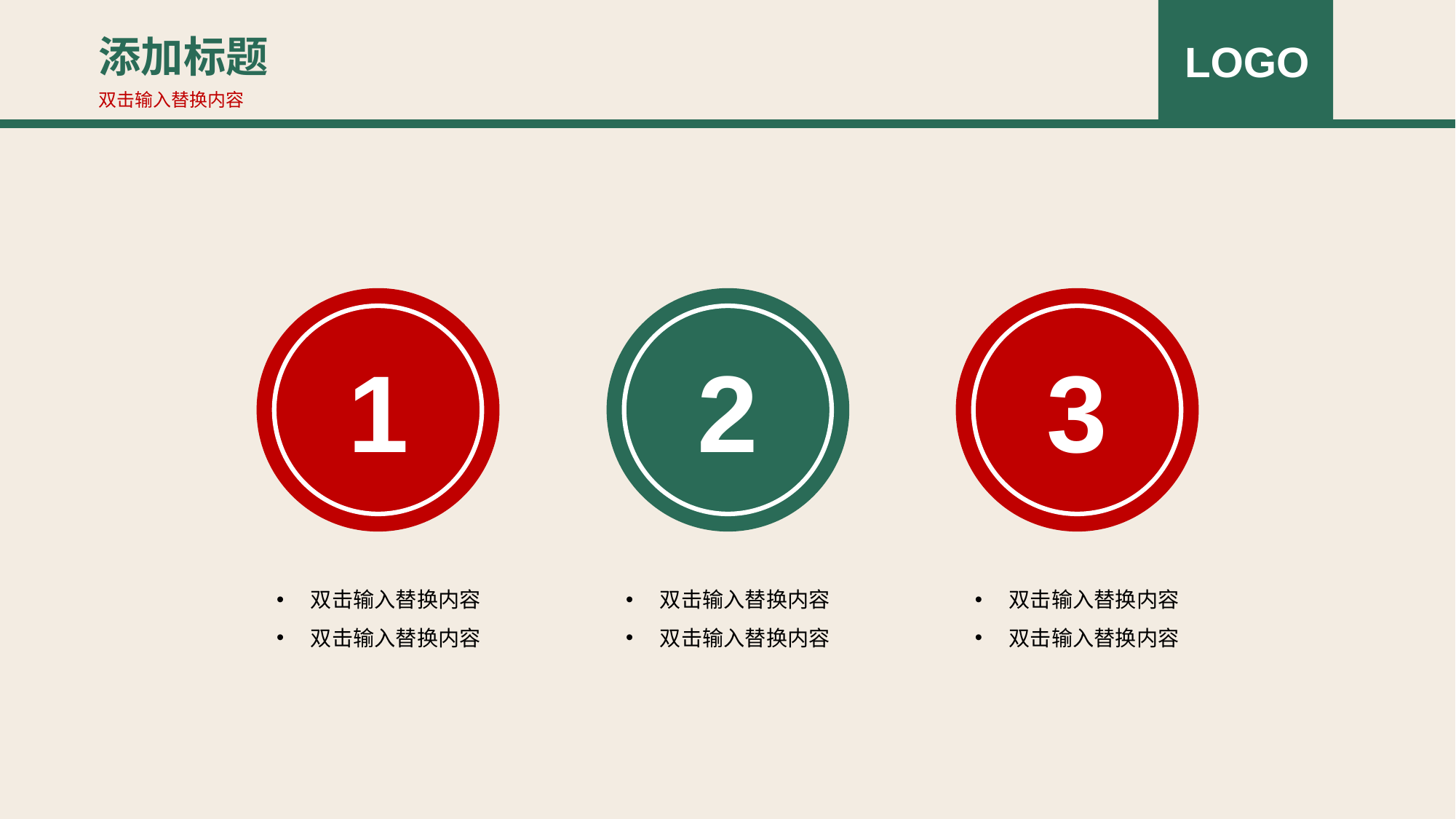

添加标题
LOGO
双击输入替换内容

1
2
3
双击输入替换内容
双击输入替换内容
双击输入替换内容
双击输入替换内容
双击输入替换内容
双击输入替换内容